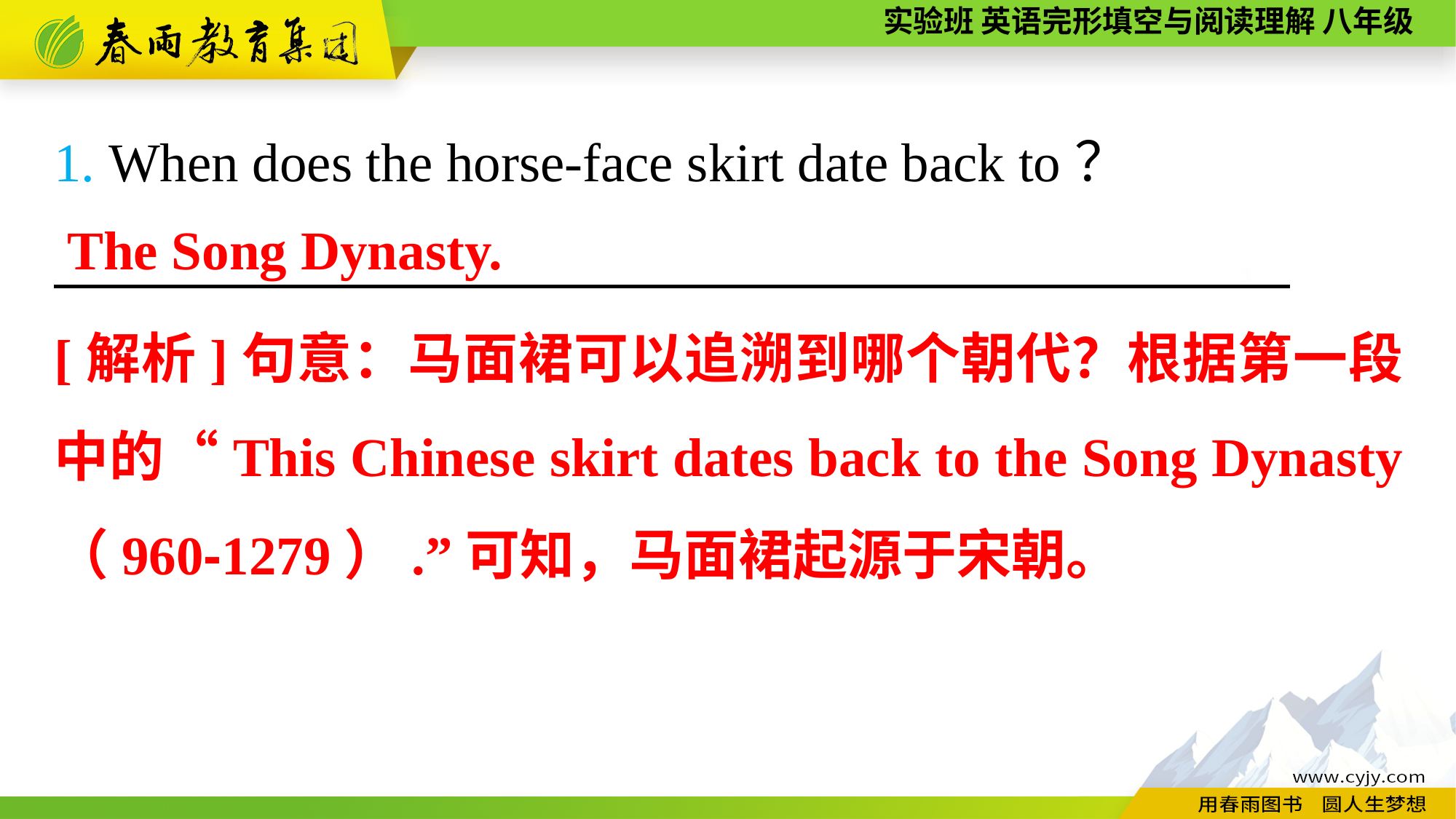

1. When does the horse-face skirt date back to？
　　　　　                                                                      　，
The Song Dynasty.
[解析]句意：马面裙可以追溯到哪个朝代？根据第一段中的“This Chinese skirt dates back to the Song Dynasty （960-1279）.”可知，马面裙起源于宋朝。